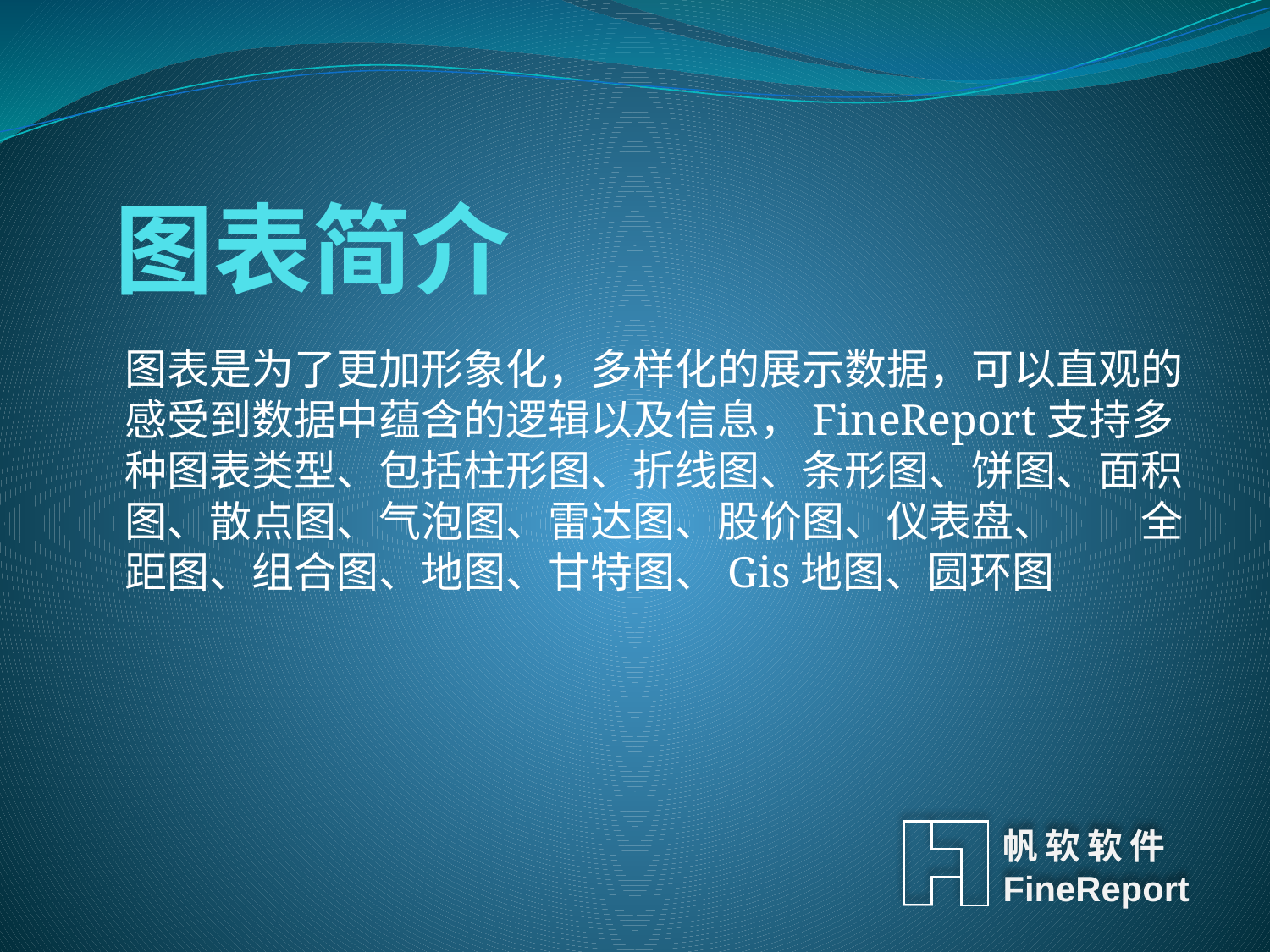

# 图表简介
图表是为了更加形象化，多样化的展示数据，可以直观的感受到数据中蕴含的逻辑以及信息，FineReport支持多种图表类型、包括柱形图、折线图、条形图、饼图、面积图、散点图、气泡图、雷达图、股价图、仪表盘、	全距图、组合图、地图、甘特图、Gis地图、圆环图